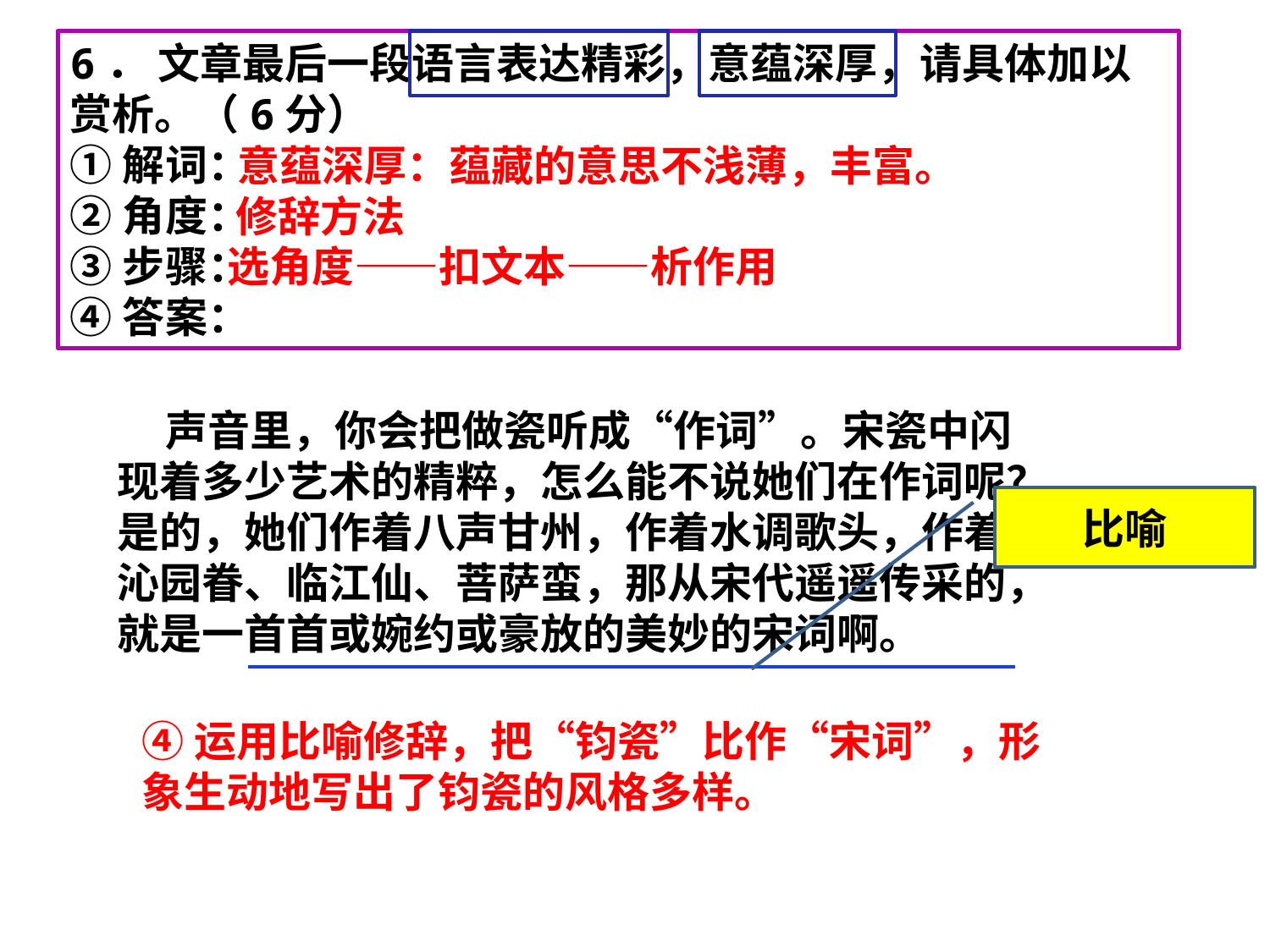

6． 文章最后一段语言表达精彩，意蕴深厚，请具体加以赏析。（6分）
①解词：
②角度：
③步骤：
④答案：

意蕴深厚：蕴藏的意思不浅薄，丰富。
修辞方法
选角度——扣文本——析作用
    声音里，你会把做瓷听成“作词”。宋瓷中闪现着多少艺术的精粹，怎么能不说她们在作词呢？是的，她们作着八声甘州，作着水调歌头，作着沁园眷、临江仙、菩萨蛮，那从宋代遥遥传采的，就是一首首或婉约或豪放的美妙的宋词啊。
比喻
④运用比喻修辞，把“钧瓷”比作“宋词”，形象生动地写出了钧瓷的风格多样。